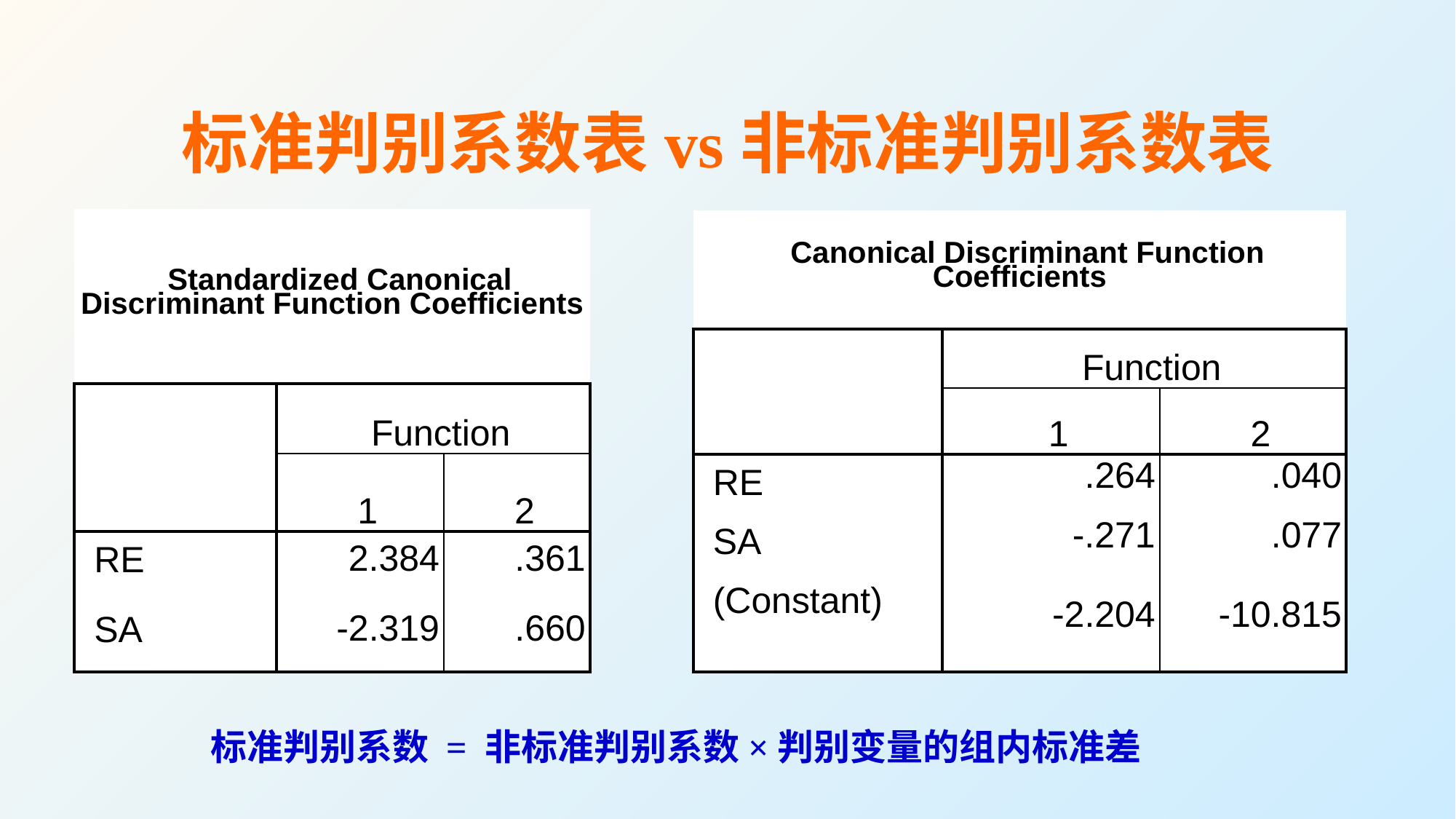

# 标准判别系数表vs非标准判别系数表
| Standardized Canonical Discriminant Function Coefficients |  |  |
| --- | --- | --- |
|  | Function |  |
|  | 1 | 2 |
| RE | 2.384 | .361 |
| SA | -2.319 | .660 |
| Canonical Discriminant Function Coefficients |  |  |
| --- | --- | --- |
|  | Function |  |
|  | 1 | 2 |
| RE | .264 | .040 |
| SA | -.271 | .077 |
| (Constant) | -2.204 | -10.815 |
标准判别系数 = 非标准判别系数×判别变量的组内标准差